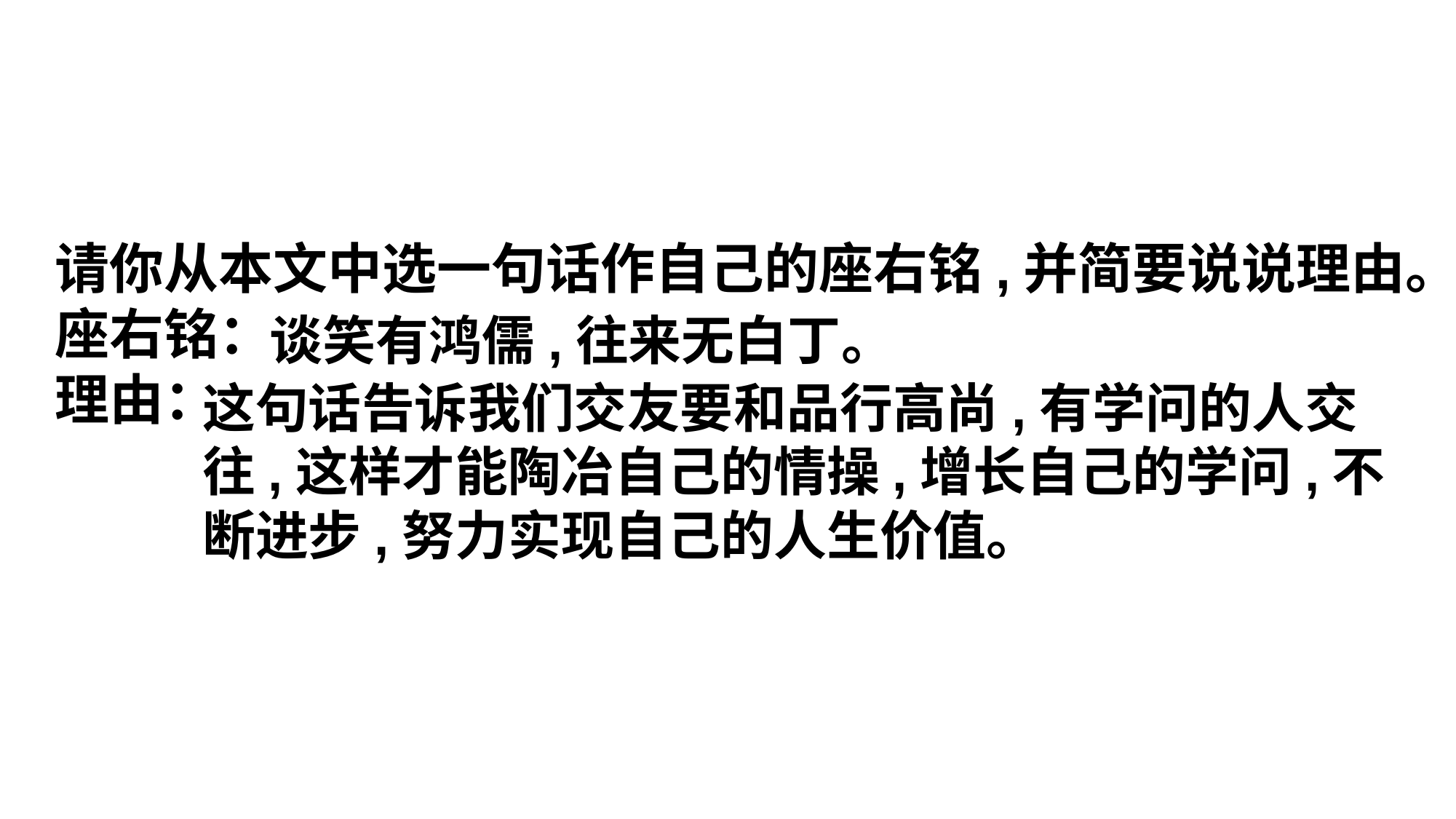

请你从本文中选一句话作自己的座右铭,并简要说说理由。
座右铭：
理由：
谈笑有鸿儒,往来无白丁。
这句话告诉我们交友要和品行高尚,有学问的人交往,这样才能陶冶自己的情操,增长自己的学问,不断进步,努力实现自己的人生价值。